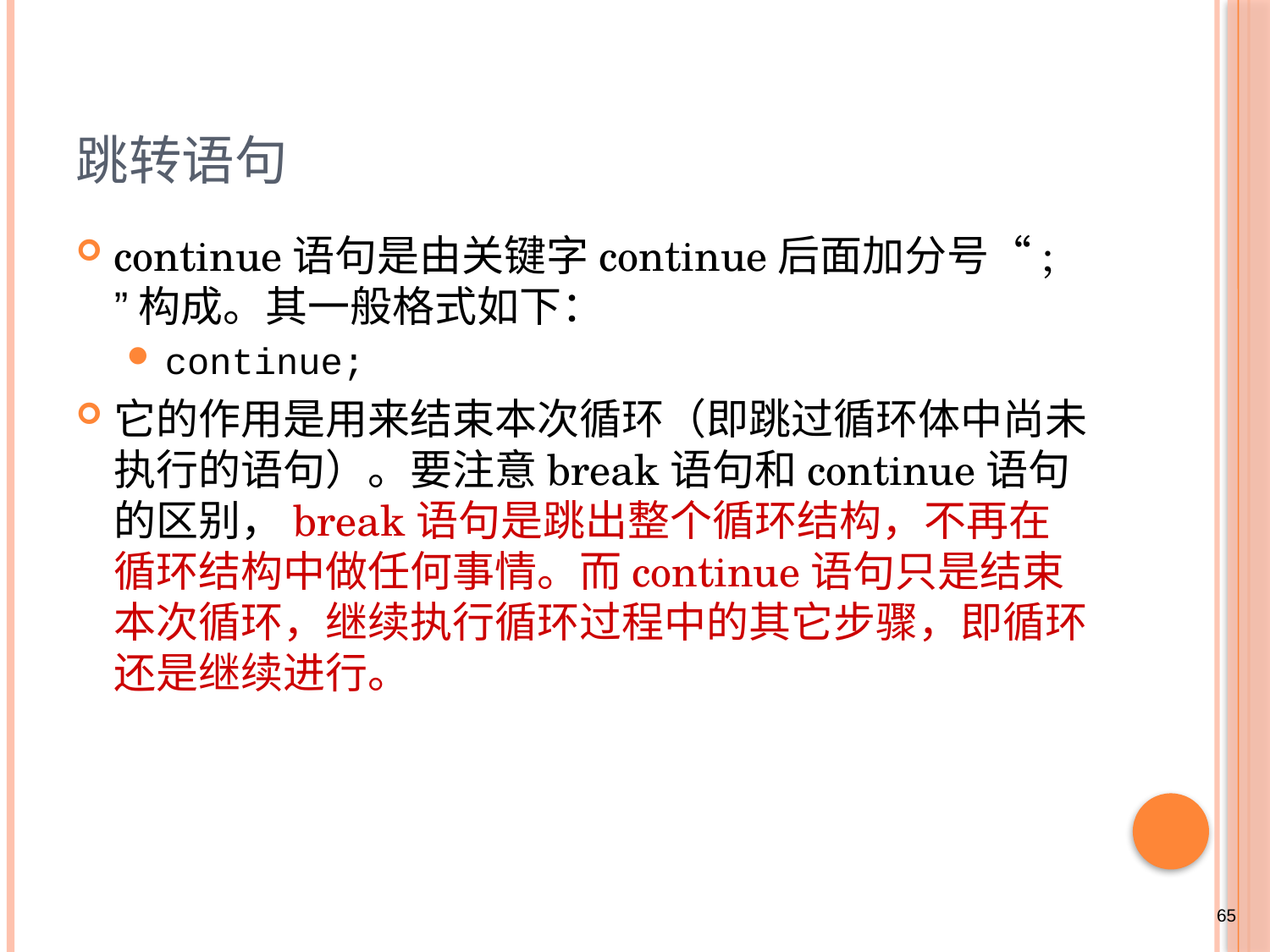

# 跳转语句
continue语句是由关键字continue后面加分号“; ”构成。其一般格式如下：
continue;
它的作用是用来结束本次循环（即跳过循环体中尚未执行的语句）。要注意break语句和continue语句的区别，break语句是跳出整个循环结构，不再在循环结构中做任何事情。而continue语句只是结束本次循环，继续执行循环过程中的其它步骤，即循环还是继续进行。
65